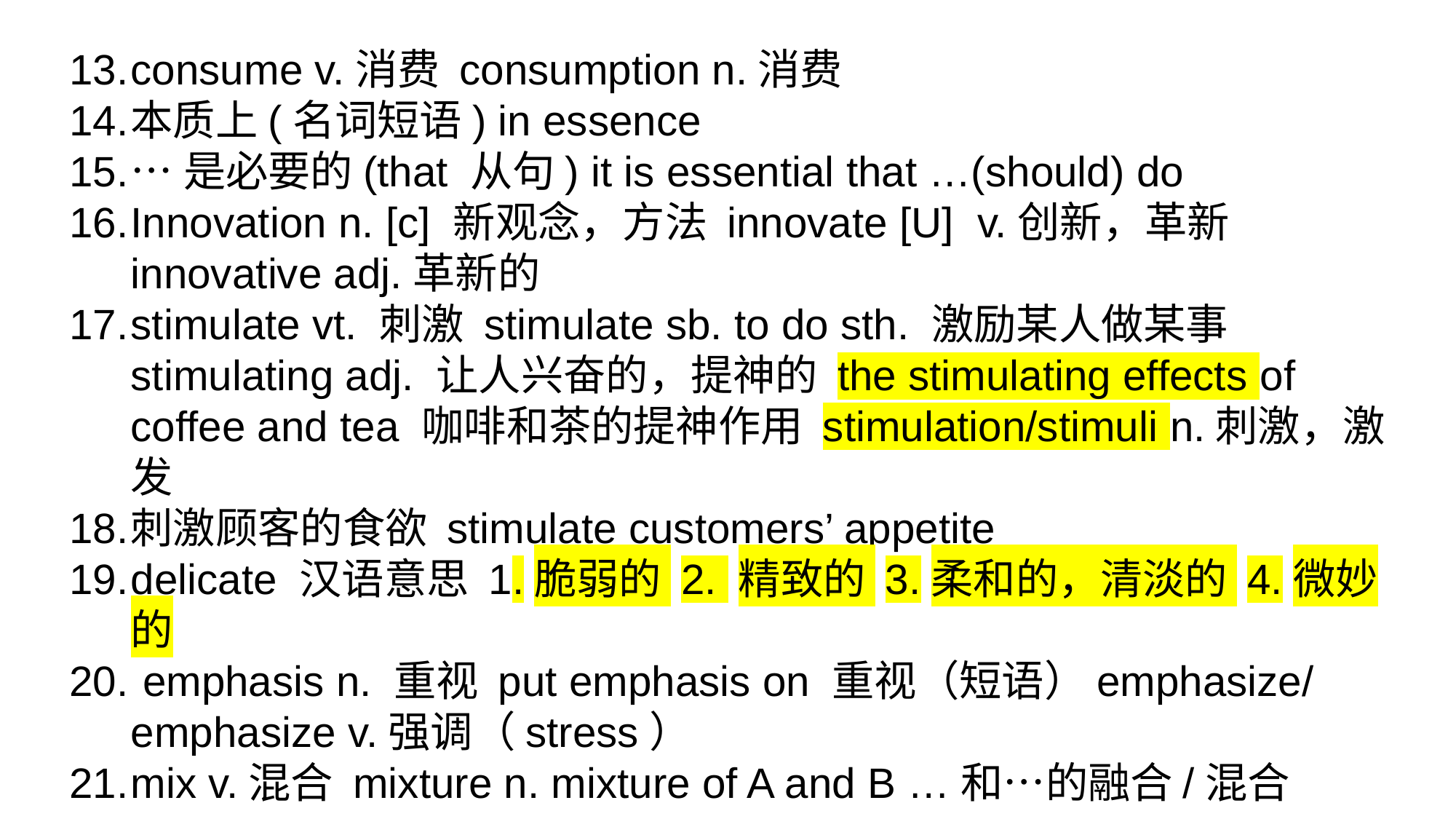

consume v.消费 consumption n.消费
本质上(名词短语) in essence
…是必要的(that 从句) it is essential that …(should) do
Innovation n. [c] 新观念，方法 innovate [U]  v.创新，革新 innovative adj.革新的
stimulate vt. 刺激 stimulate sb. to do sth. 激励某人做某事 stimulating adj. 让人兴奋的，提神的 the stimulating effects of coffee and tea 咖啡和茶的提神作用 stimulation/stimuli n.刺激，激发
刺激顾客的食欲 stimulate customers’ appetite
delicate 汉语意思 1.脆弱的 2. 精致的 3.柔和的，清淡的 4.微妙的
 emphasis n. 重视 put emphasis on 重视（短语）emphasize/ emphasize v.强调（stress）
mix v.混合 mixture n. mixture of A and B …和…的融合/混合